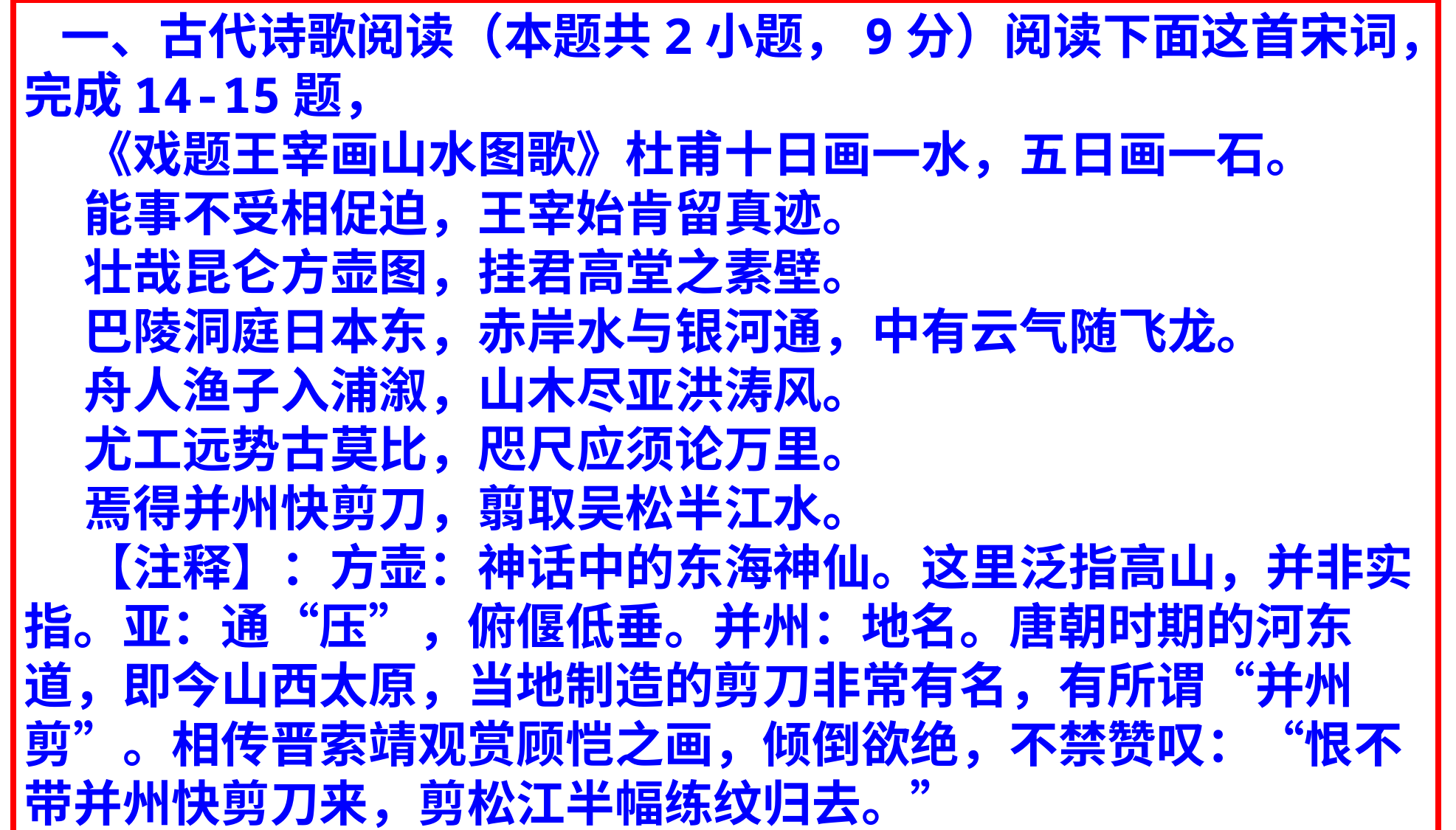

一、古代诗歌阅读（本题共2小题，9分）阅读下面这首宋词，完成14-15题，
 《戏题王宰画山水图歌》杜甫十日画一水，五日画一石。
 能事不受相促迫，王宰始肯留真迹。
 壮哉昆仑方壶图，挂君高堂之素壁。
 巴陵洞庭日本东，赤岸水与银河通，中有云气随飞龙。
 舟人渔子入浦溆，山木尽亚洪涛风。
 尤工远势古莫比，咫尺应须论万里。
 焉得并州快剪刀，翦取吴松半江水。
 【注释】：方壶：神话中的东海神仙。这里泛指高山，并非实指。亚：通“压”，俯偃低垂。并州：地名。唐朝时期的河东道，即今山西太原，当地制造的剪刀非常有名，有所谓“并州剪”。相传晋索靖观赏顾恺之画，倾倒欲绝，不禁赞叹：“恨不带并州快剪刀来，剪松江半幅练纹归去。”